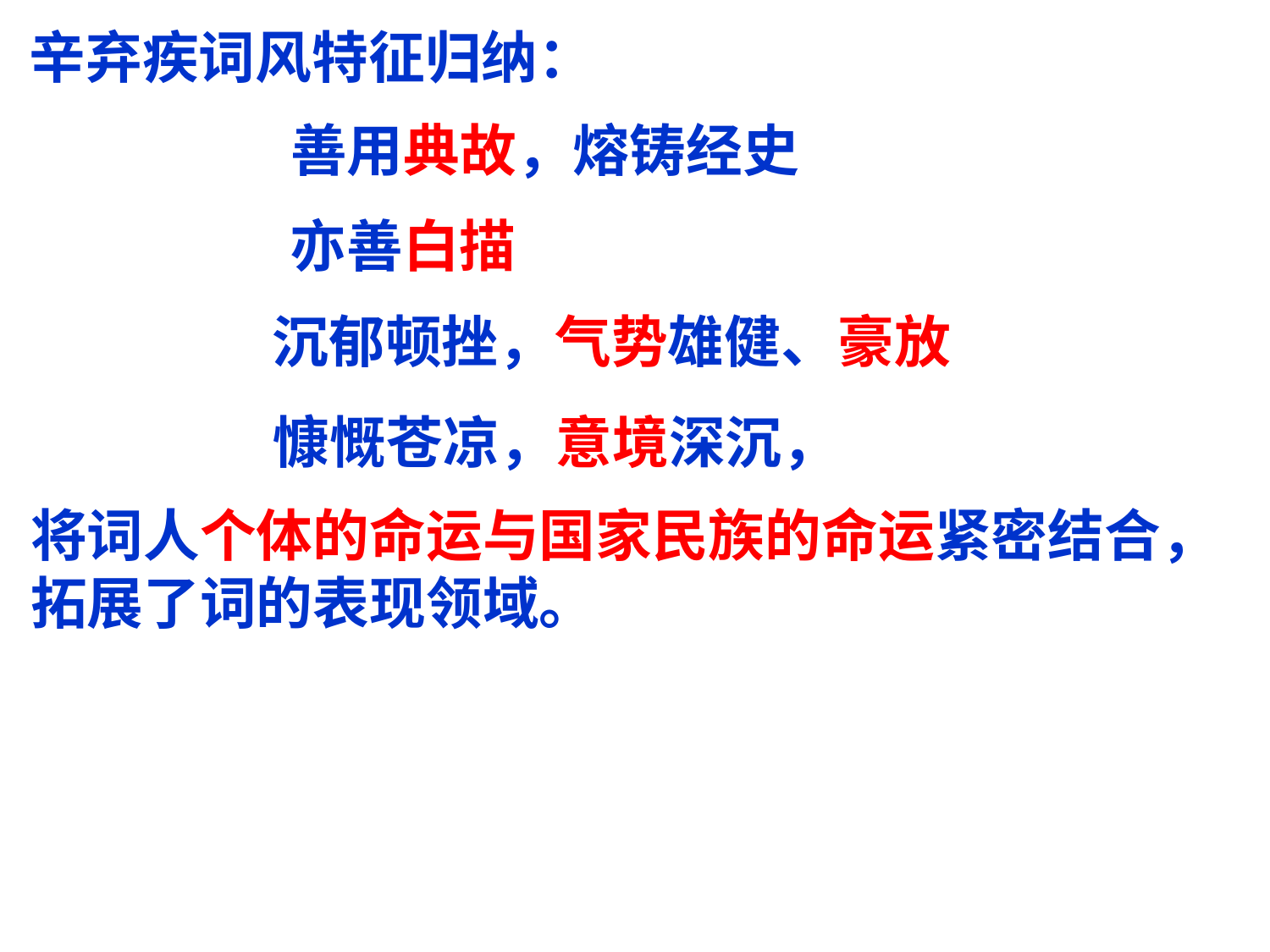

辛弃疾词风特征归纳：
善用典故，熔铸经史
亦善白描
沉郁顿挫，气势雄健、豪放

慷慨苍凉，意境深沉，
将词人个体的命运与国家民族的命运紧密结合，
拓展了词的表现领域。